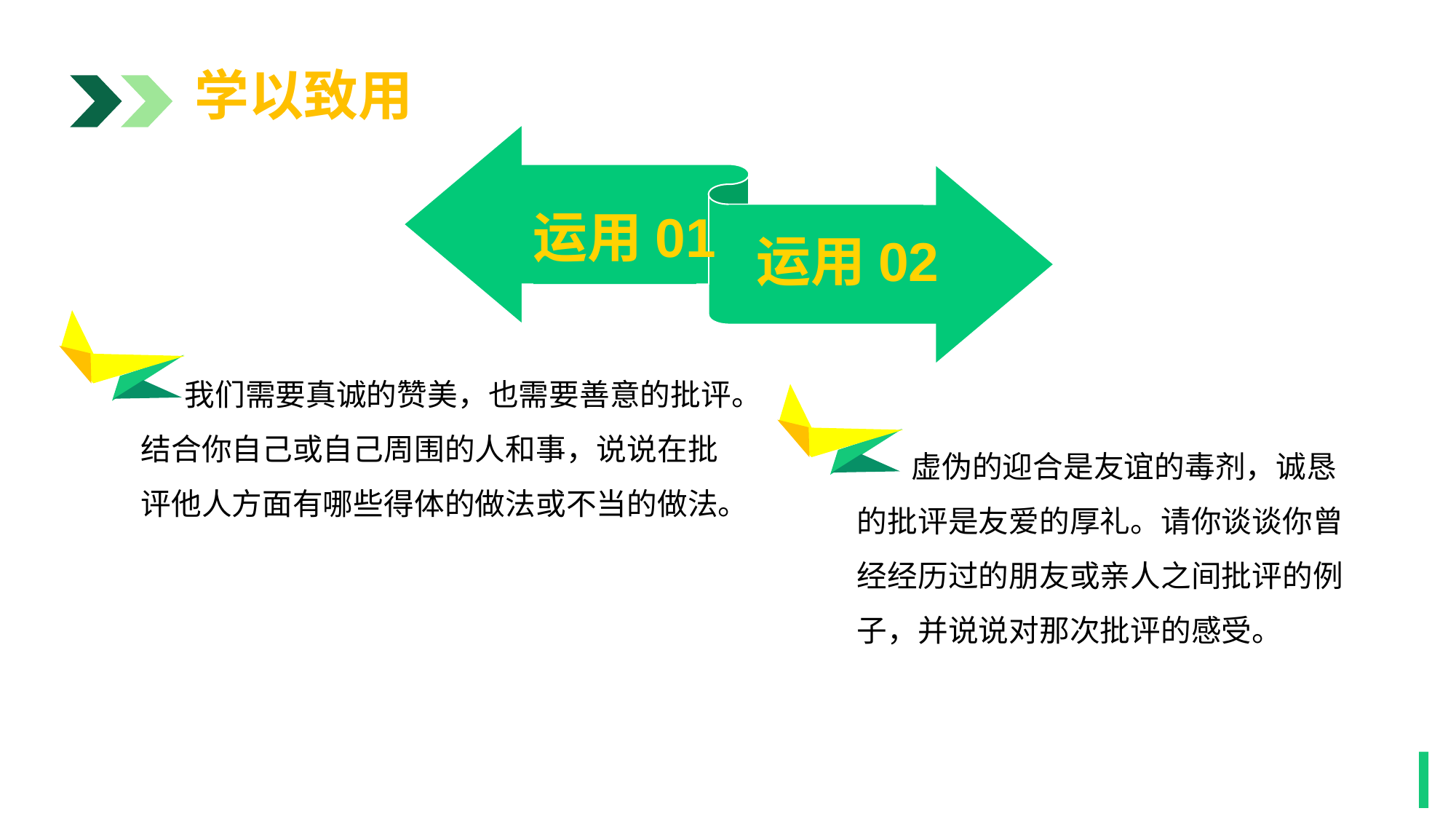

学以致用

运用01
运用02
1

      我们需要真诚的赞美，也需要善意的批评。结合你自己或自己周围的人和事，说说在批评他人方面有哪些得体的做法或不当的做法。

       虚伪的迎合是友谊的毒剂，诚恳的批评是友爱的厚礼。请你谈谈你曾经经历过的朋友或亲人之间批评的例子，并说说对那次批评的感受。

1
11